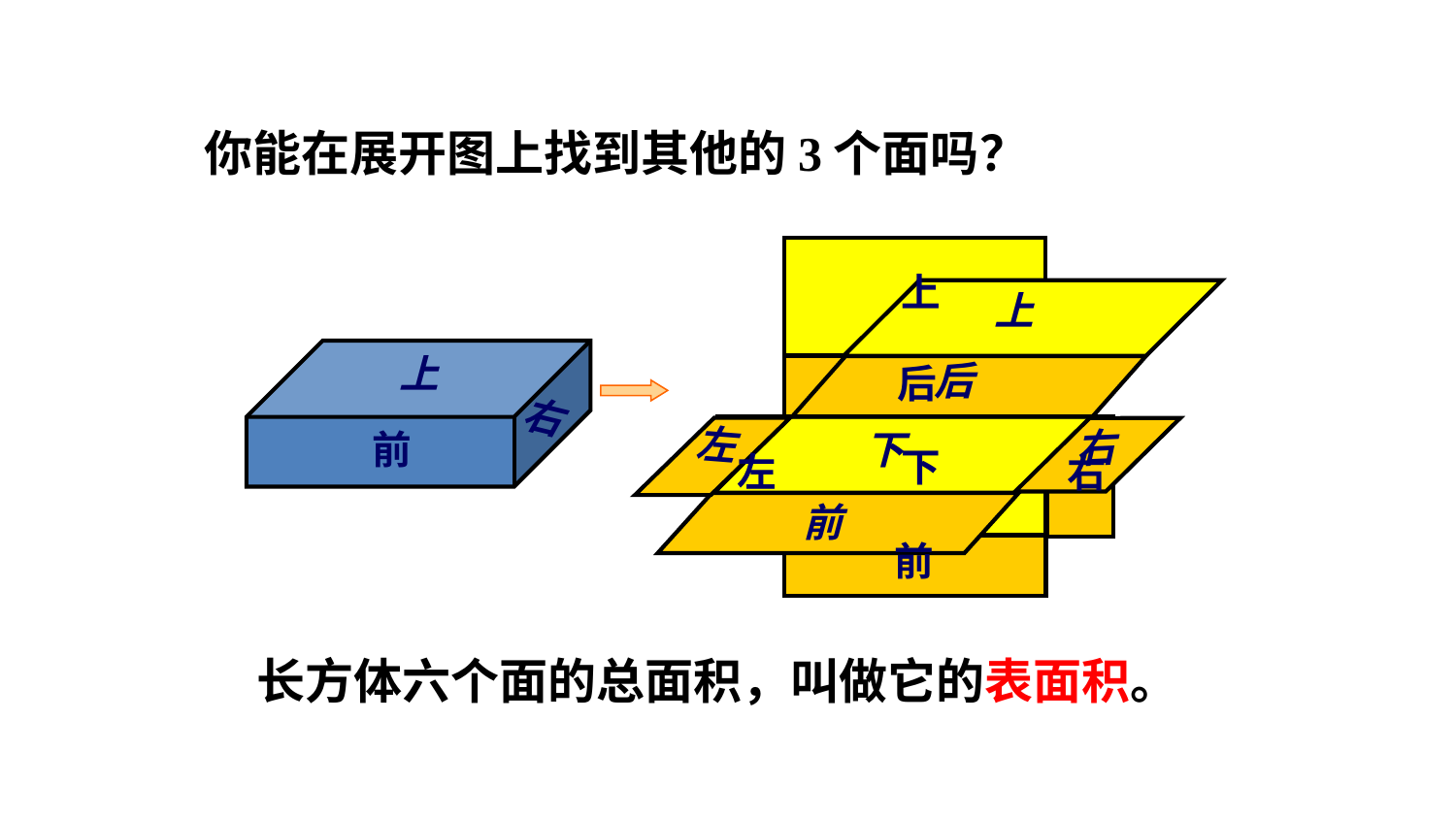

你能在展开图上找到其他的3个面吗？

上
上

上
后
后

右
左
右

前
下

下
左
右
前

前
长方体六个面的总面积，叫做它的表面积。